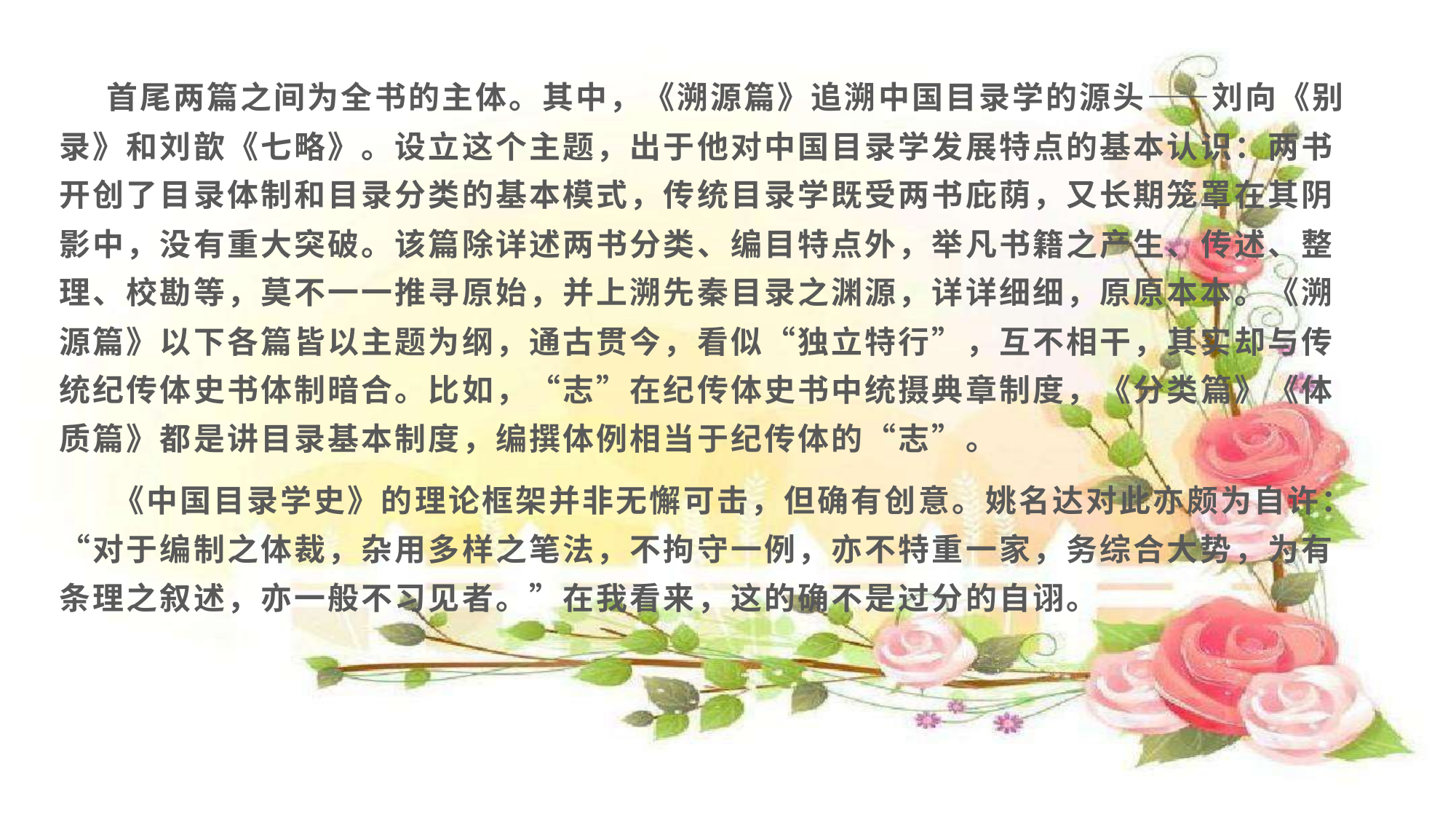

首尾两篇之间为全书的主体。其中，《溯源篇》追溯中国目录学的源头——刘向《别录》和刘歆《七略》。设立这个主题，出于他对中国目录学发展特点的基本认识：两书开创了目录体制和目录分类的基本模式，传统目录学既受两书庇荫，又长期笼罩在其阴影中，没有重大突破。该篇除详述两书分类、编目特点外，举凡书籍之产生、传述、整理、校勘等，莫不一一推寻原始，并上溯先秦目录之渊源，详详细细，原原本本。《溯源篇》以下各篇皆以主题为纲，通古贯今，看似“独立特行”，互不相干，其实却与传统纪传体史书体制暗合。比如，“志”在纪传体史书中统摄典章制度，《分类篇》《体质篇》都是讲目录基本制度，编撰体例相当于纪传体的“志”。
     《中国目录学史》的理论框架并非无懈可击，但确有创意。姚名达对此亦颇为自许：“对于编制之体裁，杂用多样之笔法，不拘守一例，亦不特重一家，务综合大势，为有条理之叙述，亦一般不习见者。”在我看来，这的确不是过分的自诩。